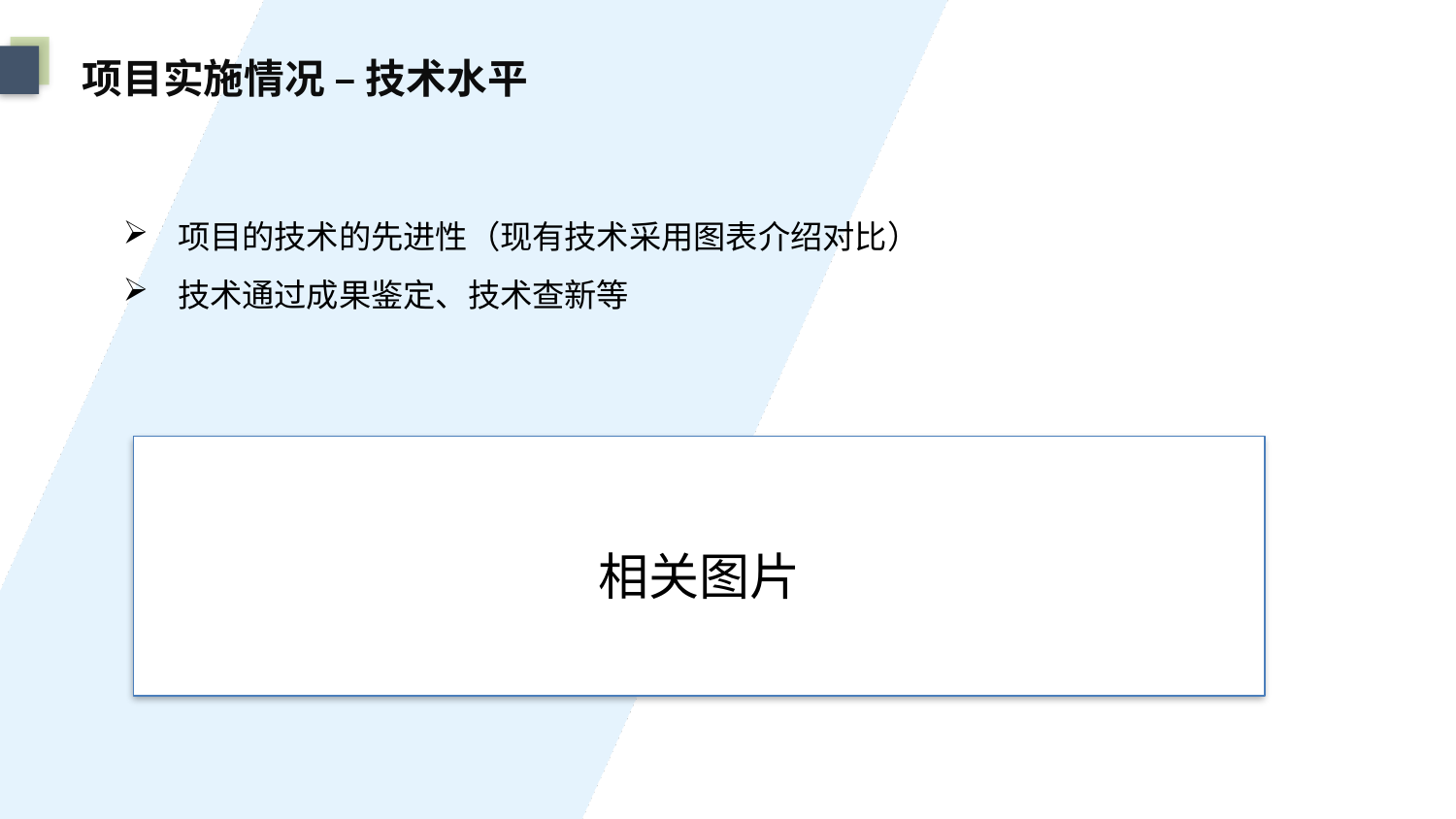

项目实施情况 – 技术水平
项目的技术的先进性（现有技术采用图表介绍对比）
技术通过成果鉴定、技术查新等

相关图片